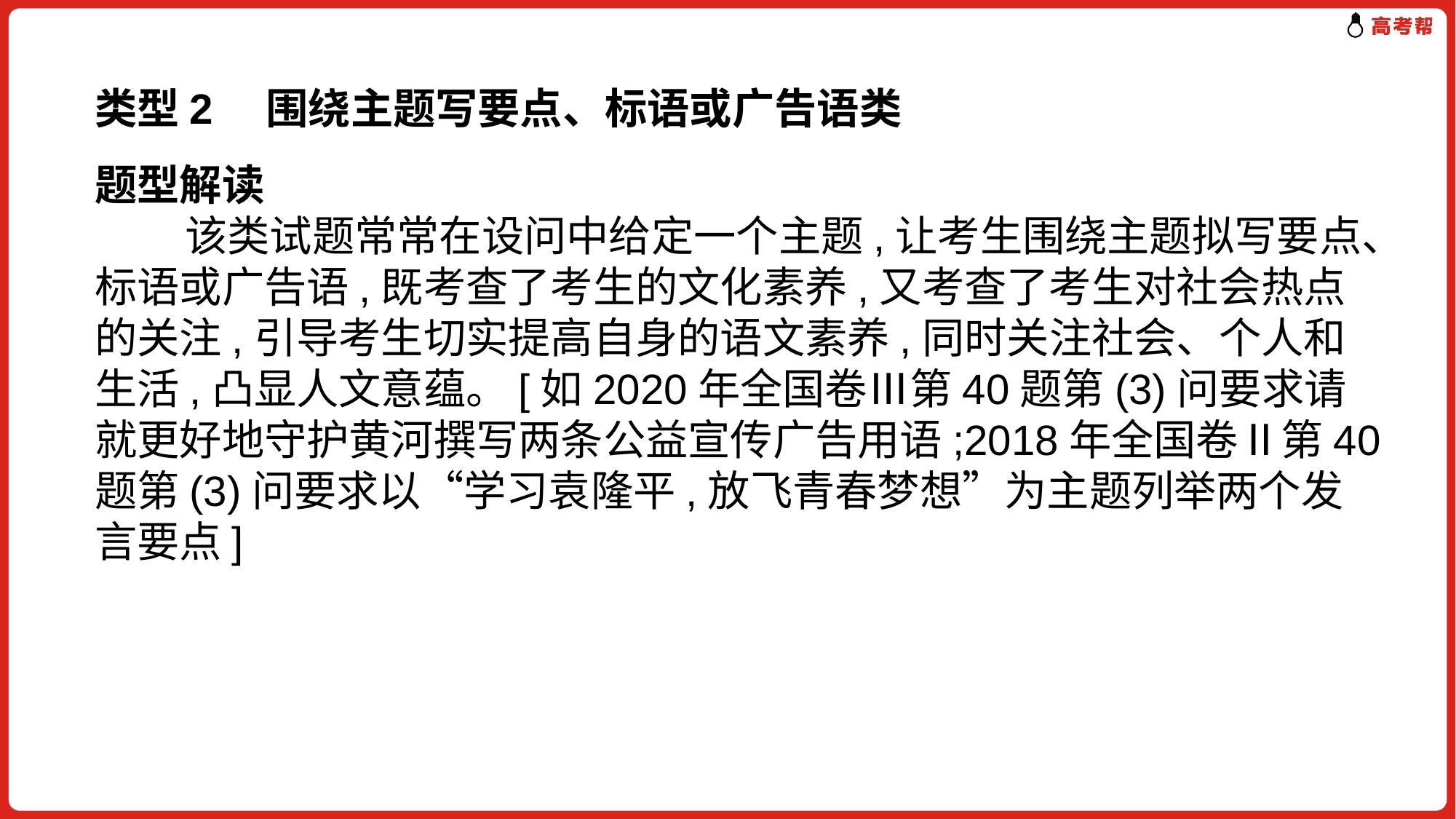

类型2　围绕主题写要点、标语或广告语类
题型解读
    　该类试题常常在设问中给定一个主题,让考生围绕主题拟写要点、标语或广告语,既考查了考生的文化素养,又考查了考生对社会热点的关注,引导考生切实提高自身的语文素养,同时关注社会、个人和生活,凸显人文意蕴。[如2020年全国卷Ⅲ第40题第(3)问要求请就更好地守护黄河撰写两条公益宣传广告用语;2018年全国卷Ⅱ第40题第(3)问要求以“学习袁隆平,放飞青春梦想”为主题列举两个发言要点]